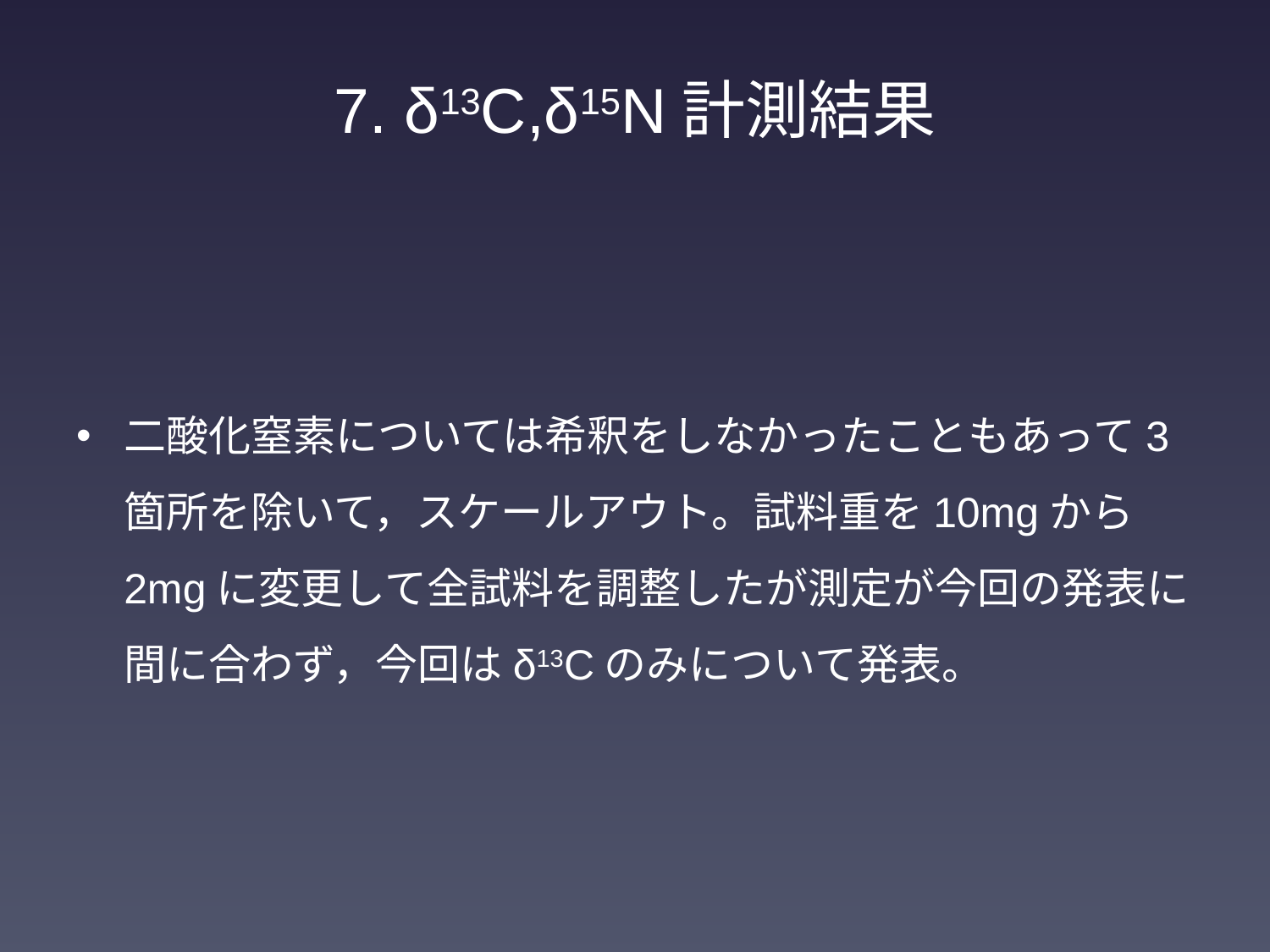

# 7. δ13C,δ15N計測結果
二酸化窒素については希釈をしなかったこともあって3箇所を除いて，スケールアウト。試料重を10mgから2mgに変更して全試料を調整したが測定が今回の発表に間に合わず，今回はδ13Cのみについて発表。